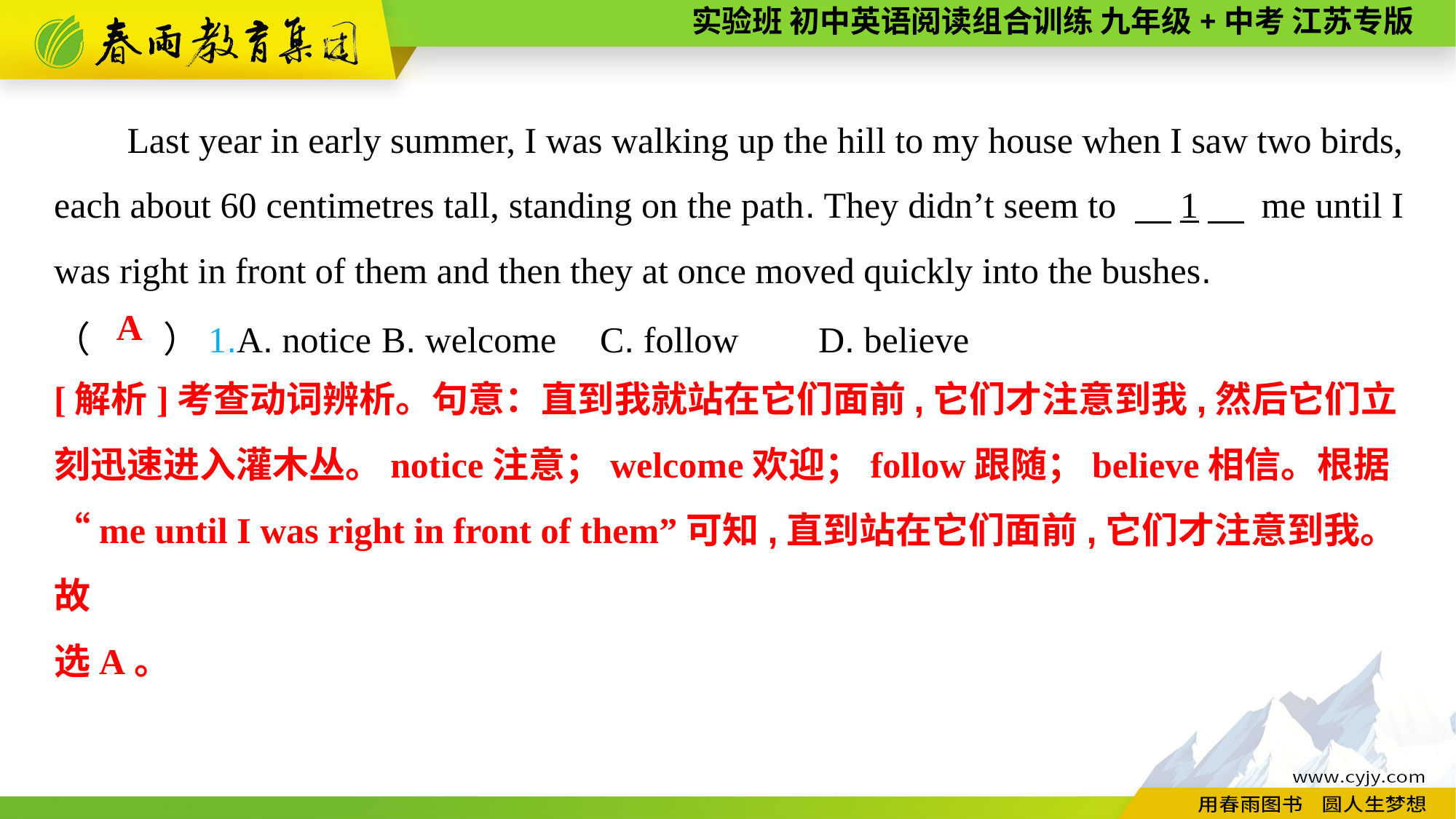

Last year in early summer, I was walking up the hill to my house when I saw two birds, each about 60 centimetres tall, standing on the path. They didn’t seem to 　1　 me until I was right in front of them and then they at once moved quickly into the bushes.
（　　）1.A. notice	B. welcome	C. follow	D. believe
A
[解析]考查动词辨析。句意：直到我就站在它们面前,它们才注意到我,然后它们立刻迅速进入灌木丛。notice注意；welcome欢迎；follow跟随；believe相信。根据“me until I was right in front of them”可知,直到站在它们面前,它们才注意到我。故
选A。